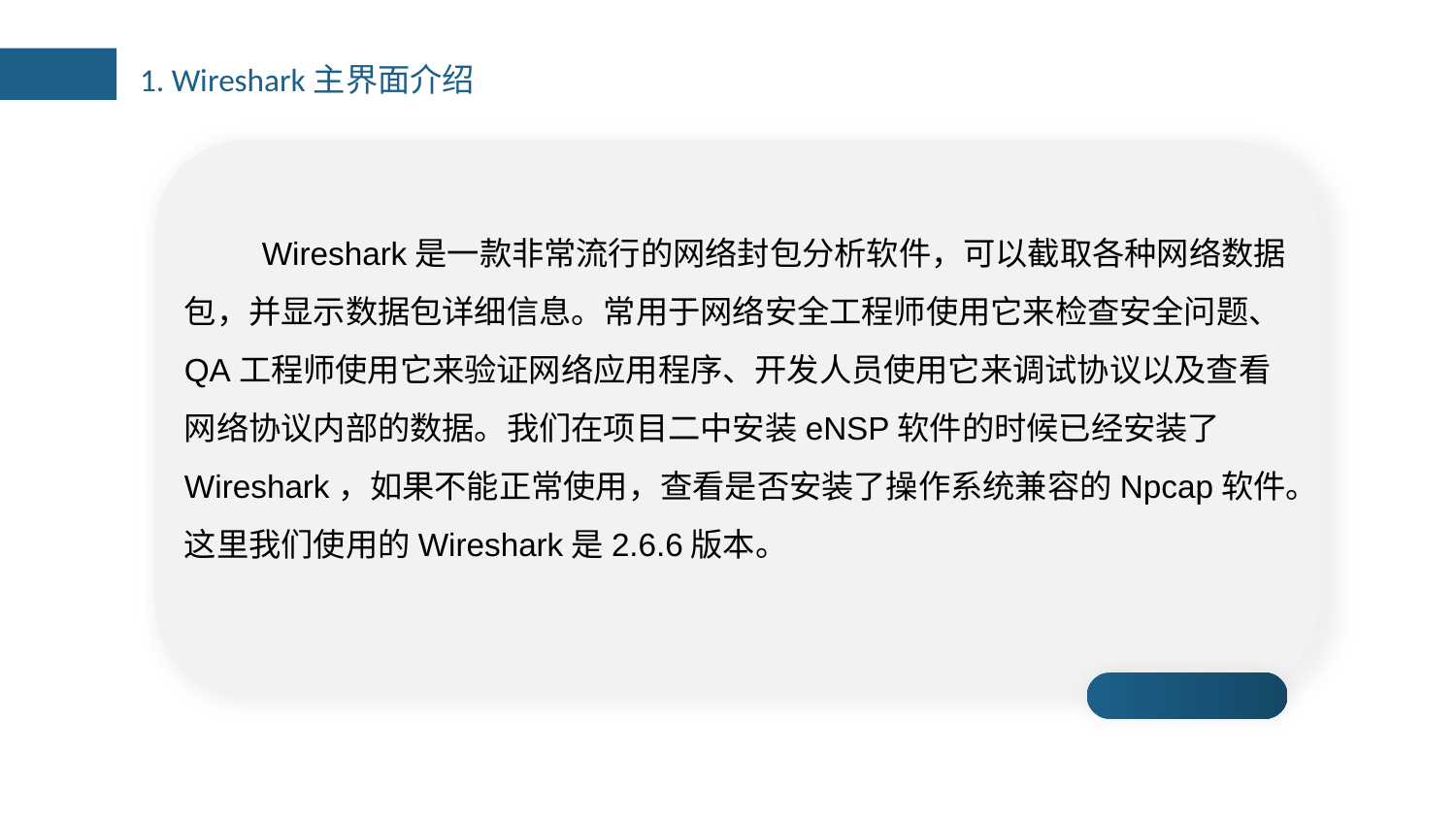

1. Wireshark主界面介绍

Wireshark是一款非常流行的网络封包分析软件，可以截取各种网络数据包，并显示数据包详细信息。常用于网络安全工程师使用它来检查安全问题、QA工程师使用它来验证网络应用程序、开发人员使用它来调试协议以及查看网络协议内部的数据。我们在项目二中安装eNSP软件的时候已经安装了Wireshark，如果不能正常使用，查看是否安装了操作系统兼容的Npcap软件。这里我们使用的Wireshark是2.6.6版本。